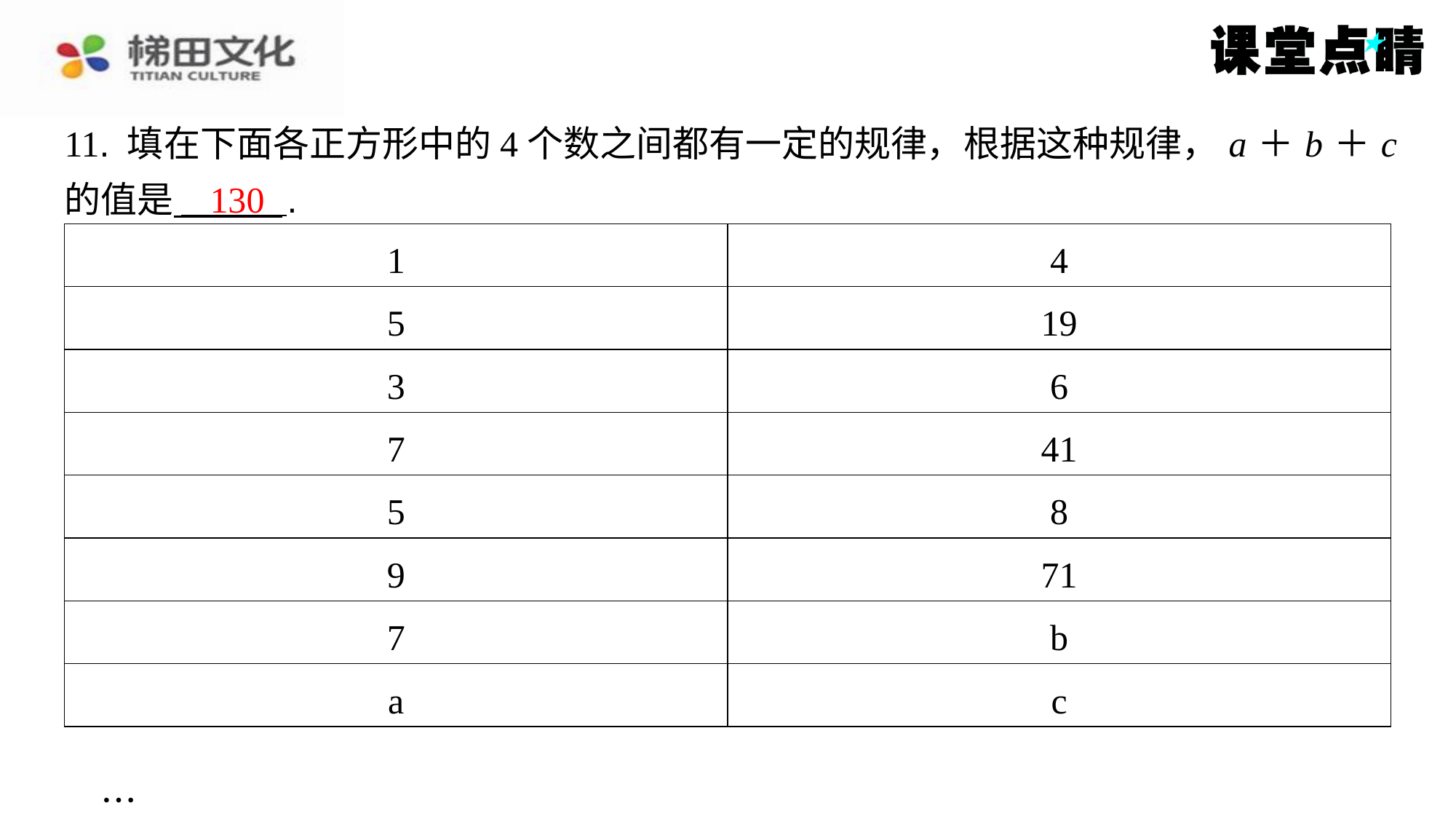

11. 填在下面各正方形中的4个数之间都有一定的规律，根据这种规律， a ＋ b ＋ c
的值是                 ⁠.
130
| 1 | 4 |
| --- | --- |
| 5 | 19 |
| 3 | 6 |
| 7 | 41 |
| 5 | 8 |
| 9 | 71 |
| 7 | b |
| a | c |
　…